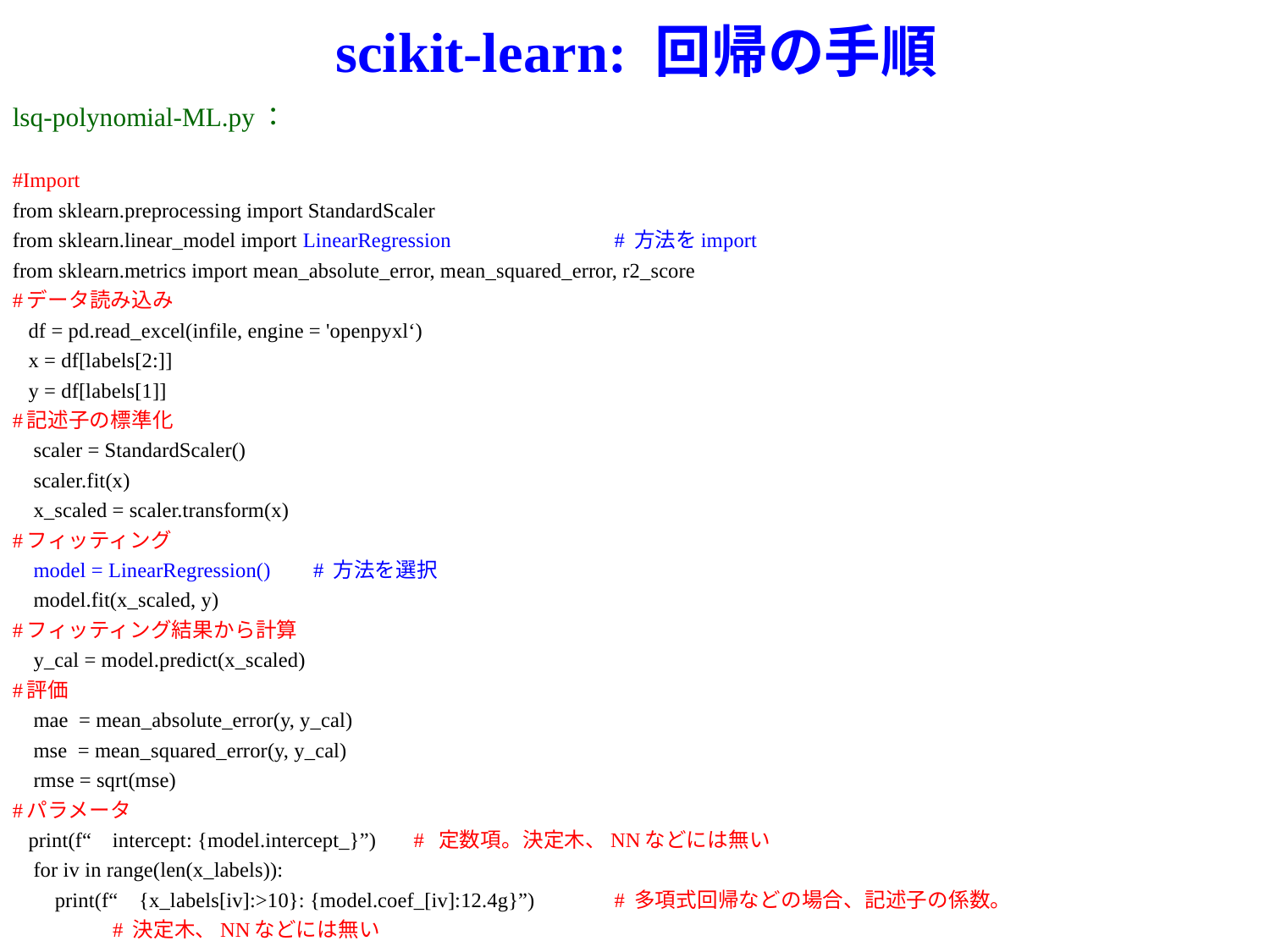

scikit-learn: 回帰の手順
lsq-polynomial-ML.py：

#Import
from sklearn.preprocessing import StandardScaler
from sklearn.linear_model import LinearRegression	 	# 方法をimport
from sklearn.metrics import mean_absolute_error, mean_squared_error, r2_score
#データ読み込み
   df = pd.read_excel(infile, engine = 'openpyxl‘)
   x = df[labels[2:]]
   y = df[labels[1]]
#記述子の標準化
    scaler = StandardScaler()
    scaler.fit(x)
    x_scaled = scaler.transform(x)
#フィッティング
    model = LinearRegression()				# 方法を選択
    model.fit(x_scaled, y)
#フィッティング結果から計算
    y_cal = model.predict(x_scaled)
#評価
    mae  = mean_absolute_error(y, y_cal)
    mse  = mean_squared_error(y, y_cal)
    rmse = sqrt(mse)
#パラメータ
   print(f“    intercept: {model.intercept_}”)		#  定数項。決定木、NNなどには無い
    for iv in range(len(x_labels)):
        print(f“    {x_labels[iv]:>10}: {model.coef_[iv]:12.4g}”)　	# 多項式回帰などの場合、記述子の係数。
					# 決定木、NNなどには無い